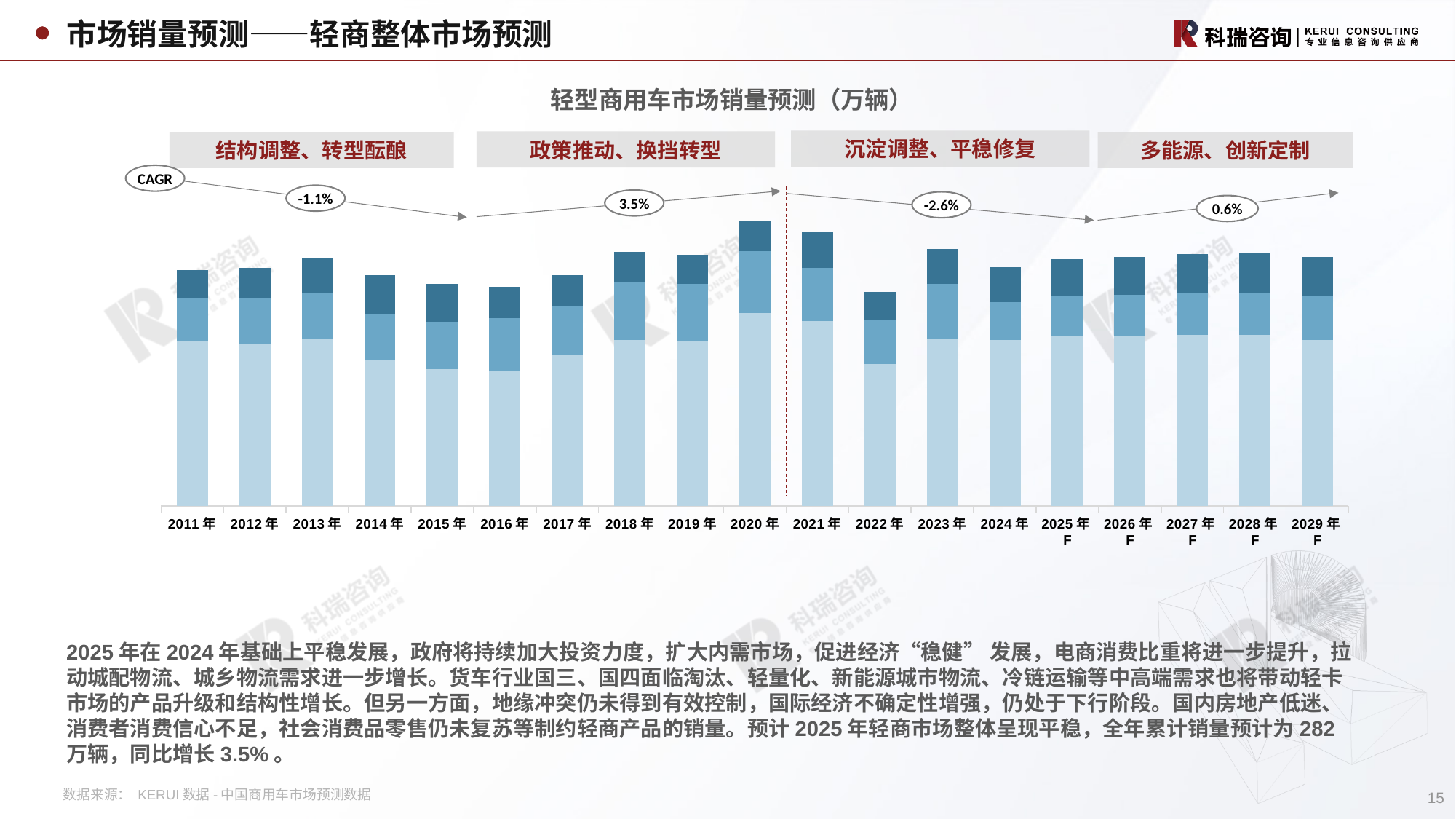

市场销量预测——轻商整体市场预测
轻型商用车市场销量预测（万辆）
沉淀调整、平稳修复
政策推动、换挡转型
多能源、创新定制
结构调整、转型酝酿
CAGR
-1.1%
3.5%
-2.6%
0.6%

### Chart

| Category | 轻卡 | 微卡 | 轻客 |
|---|---|---|---|
| 2011年 | 188.0 | 49.2 | 32.2 |
| 2012年 | 184.3 | 53.5 | 33.8 |
| 2013年 | 190.8 | 52.7 | 38.8 |
| 2014年 | 166.3 | 53.0 | 44.3 |
| 2015年 | 155.9 | 54.6 | 43.2 |
| 2016年 | 154.0 | 60.6 | 35.4 |
| 2017年 | 171.9 | 56.8 | 34.8 |
| 2018年 | 189.5 | 66.6 | 33.5 |
| 2019年 | 188.3 | 65.3 | 33.3 |
| 2020年 | 219.9 | 70.8 | 34.4 |
| 2021年 | 210.9846 | 60.4548 | 41.1077 |
| 2022年 | 161.6573 | 50.6978 | 31.988300000000002 |
| 2023年 | 190.8 | 62.6492 | 39.9907 |
| 2024年 | 189.4 | 42.8 | 40.2 |
| 2025年F | 193.3 | 46.4 | 42.1 |
| 2026年F | 194.0 | 47.0 | 43.0 |
| 2027年F | 195.0 | 48.0 | 44.0 |
| 2028年F | 194.8 | 49.0 | 45.0 |
| 2029年F | 189.4 | 50.0 | 45.0 |
2025年在2024年基础上平稳发展，政府将持续加大投资力度，扩大内需市场，促进经济“稳健” 发展，电商消费比重将进一步提升，拉动城配物流、城乡物流需求进一步增长。货车行业国三、国四面临淘汰、轻量化、新能源城市物流、冷链运输等中高端需求也将带动轻卡市场的产品升级和结构性增长。但另一方面，地缘冲突仍未得到有效控制，国际经济不确定性增强，仍处于下行阶段。国内房地产低迷、消费者消费信心不足，社会消费品零售仍未复苏等制约轻商产品的销量。预计2025年轻商市场整体呈现平稳，全年累计销量预计为282万辆，同比增长3.5%。
15
数据来源： KERUI数据-中国商用车市场预测数据